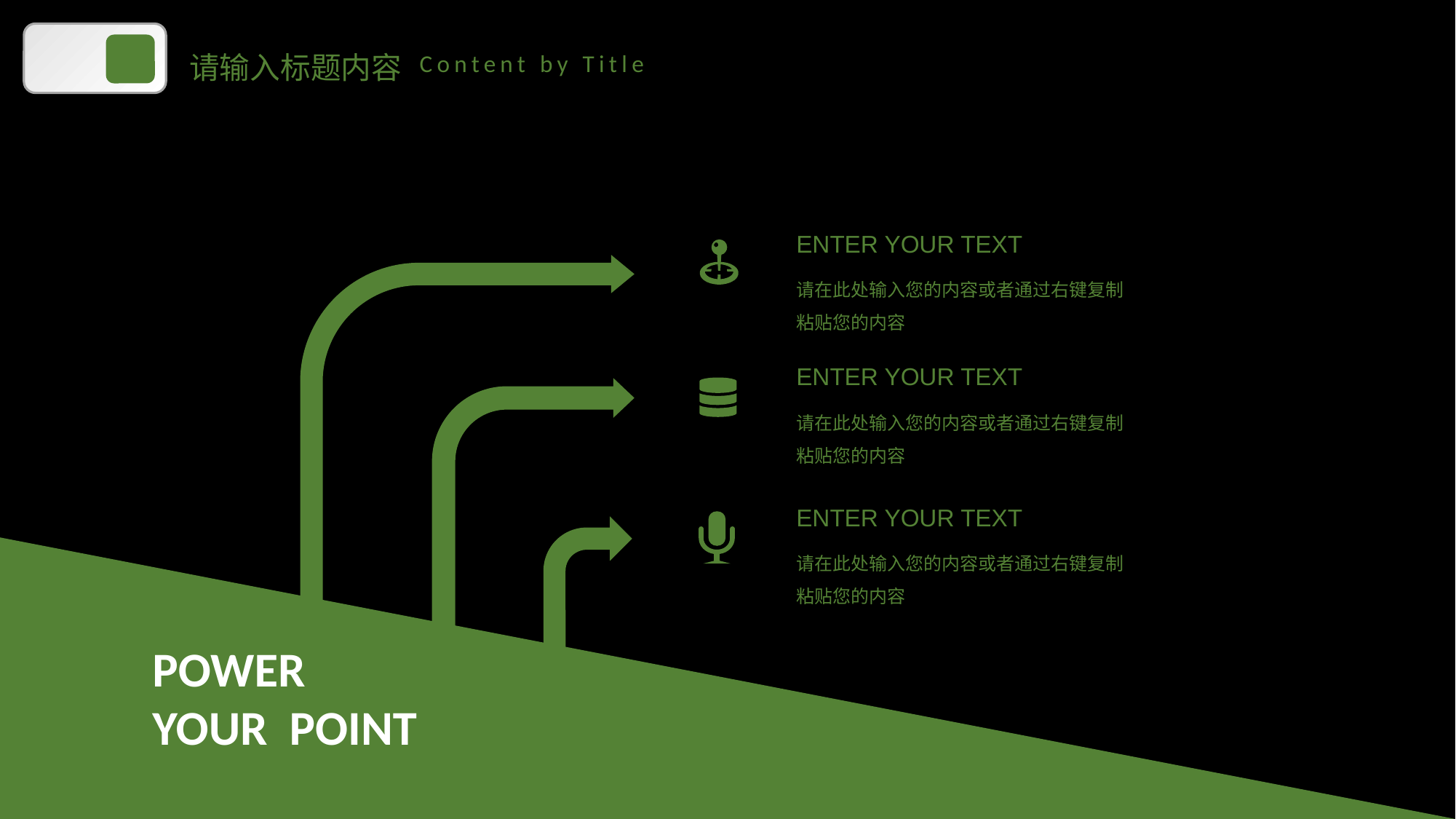

请输入标题内容
Content by Title
ENTER YOUR TEXT

请在此处输入您的内容或者通过右键复制粘贴您的内容
ENTER YOUR TEXT

请在此处输入您的内容或者通过右键复制粘贴您的内容
ENTER YOUR TEXT

请在此处输入您的内容或者通过右键复制粘贴您的内容

POWER
YOUR  POINT